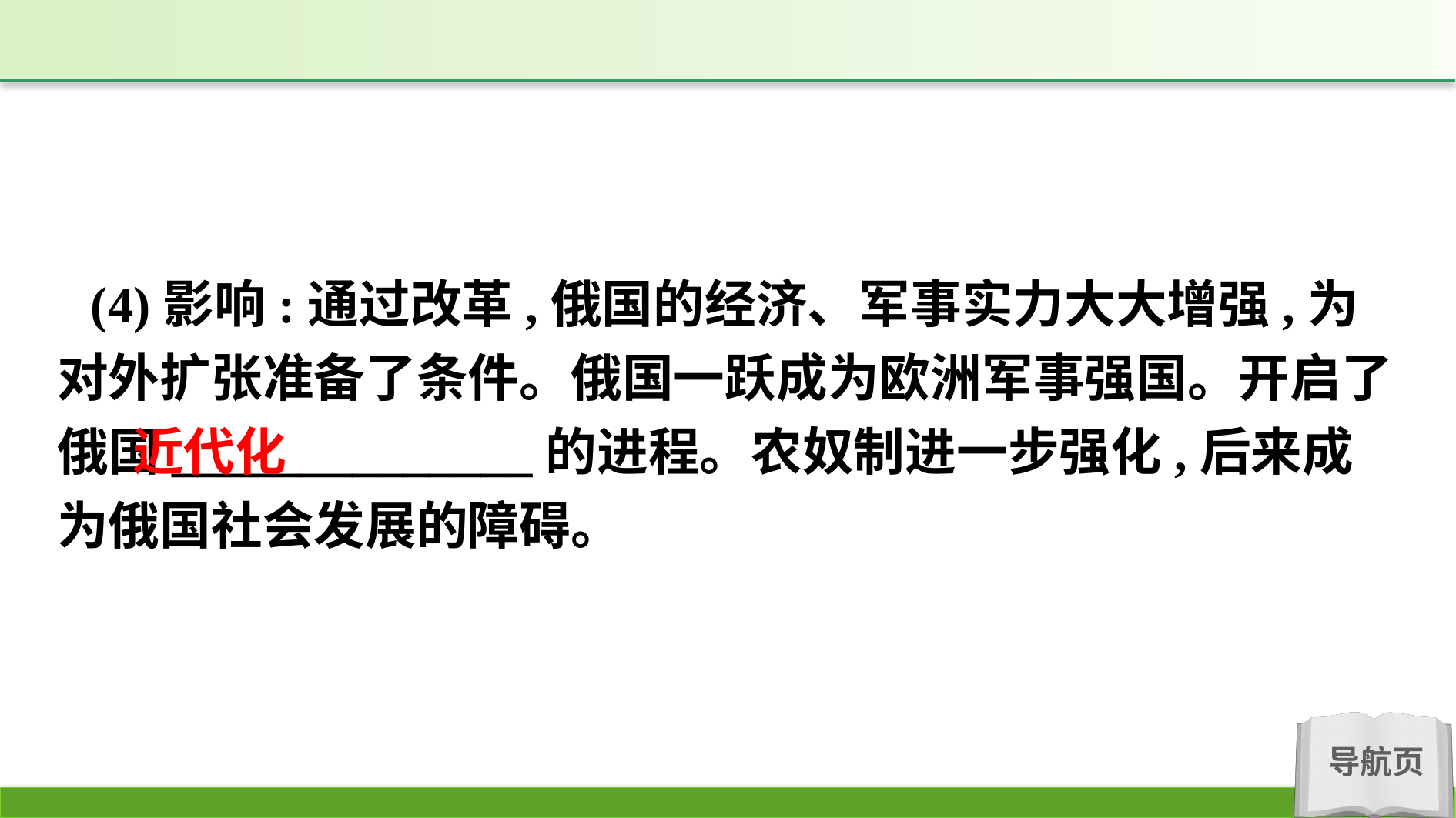

(4)影响:通过改革,俄国的经济、军事实力大大增强,为对外扩张准备了条件。俄国一跃成为欧洲军事强国。开启了俄国______________的进程。农奴制进一步强化,后来成为俄国社会发展的障碍。
近代化